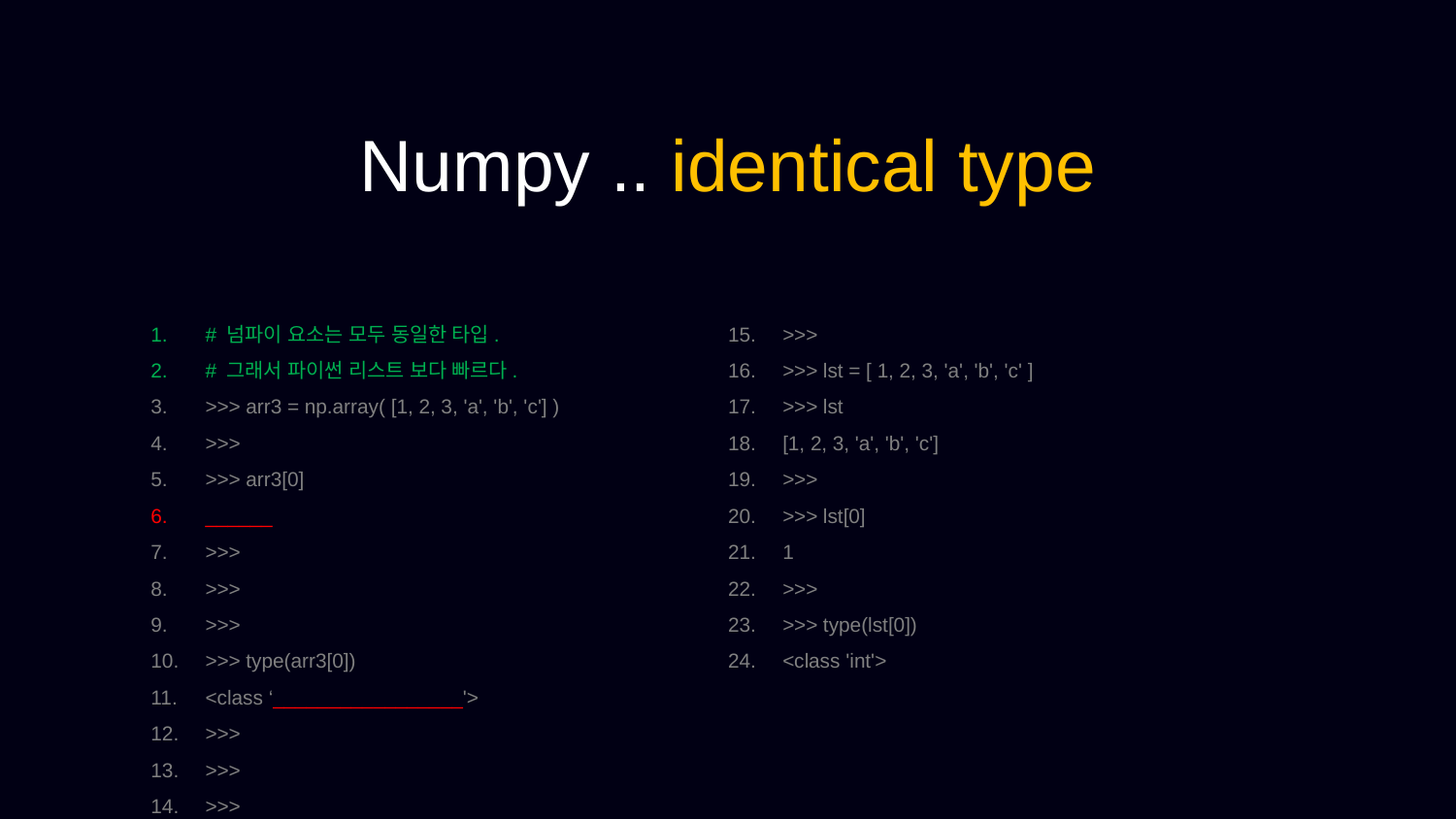

Numpy .. identical type
# 넘파이 요소는 모두 동일한 타입.
# 그래서 파이썬 리스트 보다 빠르다.
>>> arr3 = np.array( [1, 2, 3, 'a', 'b', 'c'] )
>>>
>>> arr3[0]
______
>>>
>>>
>>>
>>> type(arr3[0])
<class ‘_________________'>
>>>
>>>
>>>
>>>
>>> lst = [ 1, 2, 3, 'a', 'b', 'c' ]
>>> lst
[1, 2, 3, 'a', 'b', 'c']
>>>
>>> lst[0]
1
>>>
>>> type(lst[0])
<class 'int'>